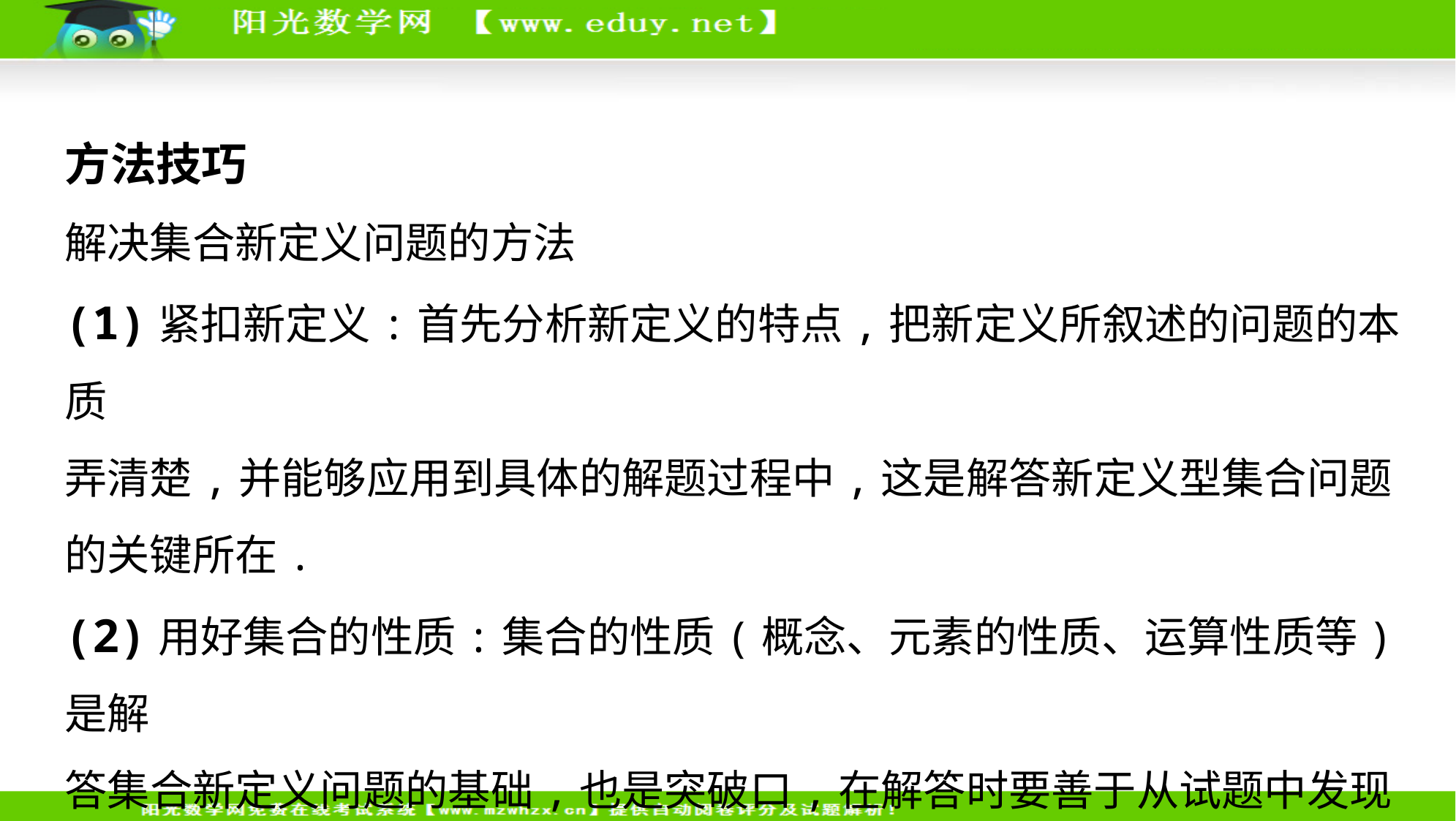

方法技巧
解决集合新定义问题的方法
(1)紧扣新定义:首先分析新定义的特点,把新定义所叙述的问题的本质
弄清楚,并能够应用到具体的解题过程中,这是解答新定义型集合问题
的关键所在.
(2)用好集合的性质:集合的性质(概念、元素的性质、运算性质等)是解
答集合新定义问题的基础,也是突破口,在解答时要善于从试题中发现
可以使用集合性质的一些因素,在关键之处用好集合的性质.